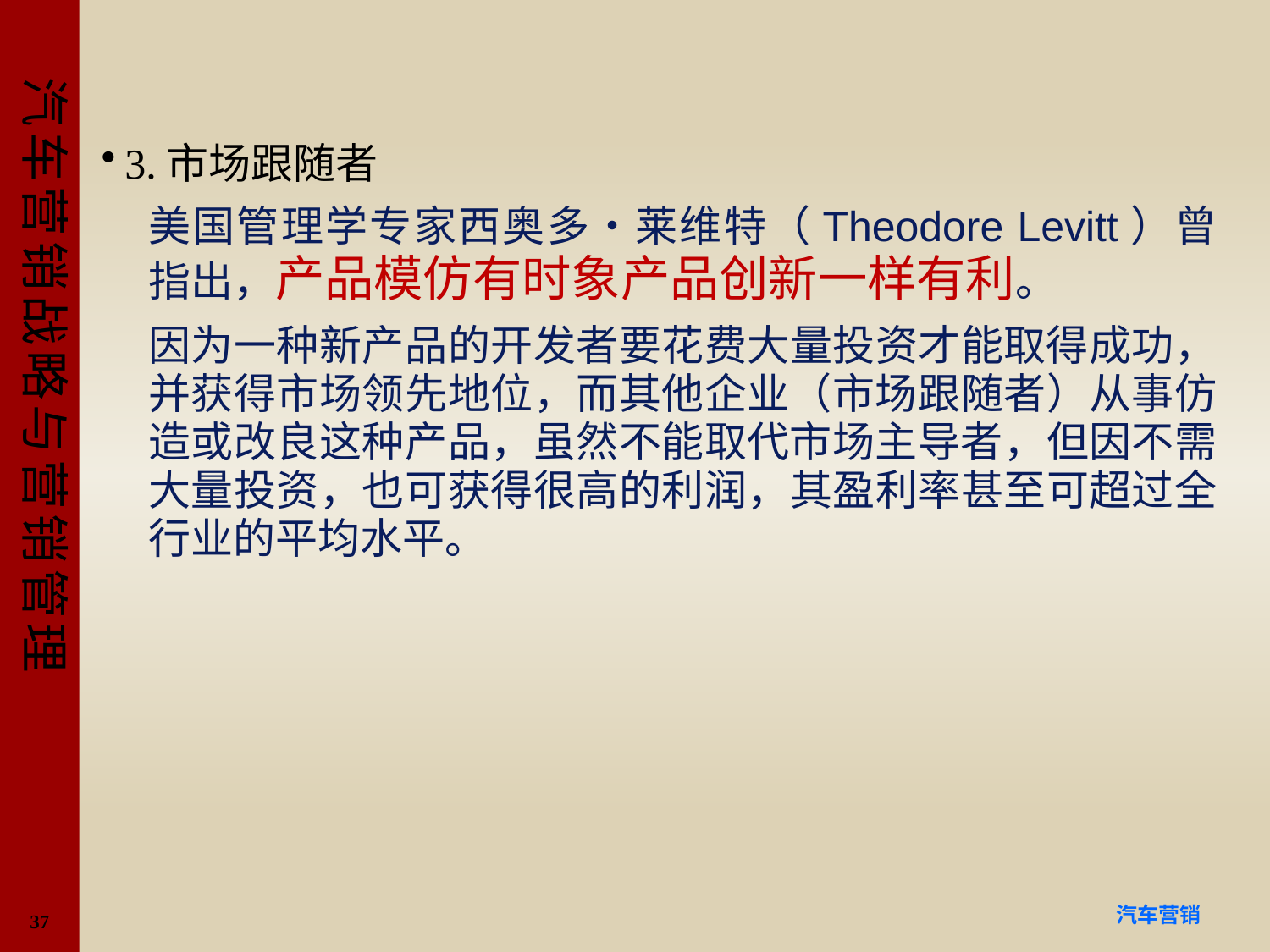

#
3.市场跟随者
美国管理学专家西奥多•莱维特（Theodore Levitt）曾指出，产品模仿有时象产品创新一样有利。
因为一种新产品的开发者要花费大量投资才能取得成功，并获得市场领先地位，而其他企业（市场跟随者）从事仿造或改良这种产品，虽然不能取代市场主导者，但因不需大量投资，也可获得很高的利润，其盈利率甚至可超过全行业的平均水平。

37